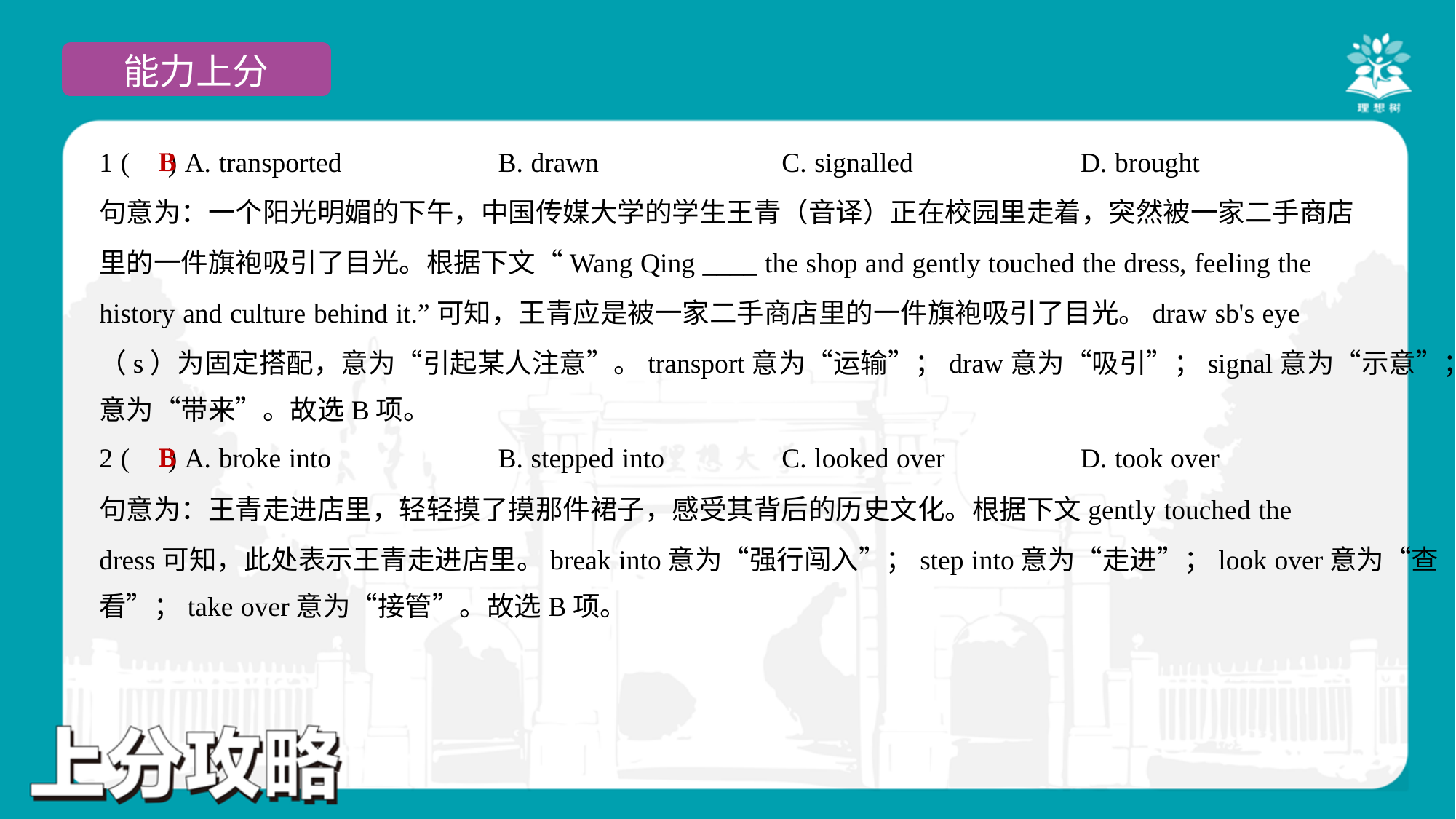

B
1 (     ) A. transported	B. drawn	C. signalled	D. brought
句意为：一个阳光明媚的下午，中国传媒大学的学生王青（音译）正在校园里走着，突然被一家二手商店
里的一件旗袍吸引了目光。根据下文“Wang Qing ____ the shop and gently touched the dress, feeling the
history and culture behind it.”可知，王青应是被一家二手商店里的一件旗袍吸引了目光。draw sb's eye
（s）为固定搭配，意为“引起某人注意”。transport意为“运输”；draw意为“吸引”；signal意为“示意”；bring
意为“带来”。故选B项。
B
2 (     ) A. broke into	B. stepped into	C. looked over	D. took over
句意为：王青走进店里，轻轻摸了摸那件裙子，感受其背后的历史文化。根据下文gently touched the
dress可知，此处表示王青走进店里。break into意为“强行闯入”；step into意为“走进”；look over意为“查
看”；take over意为“接管”。故选B项。